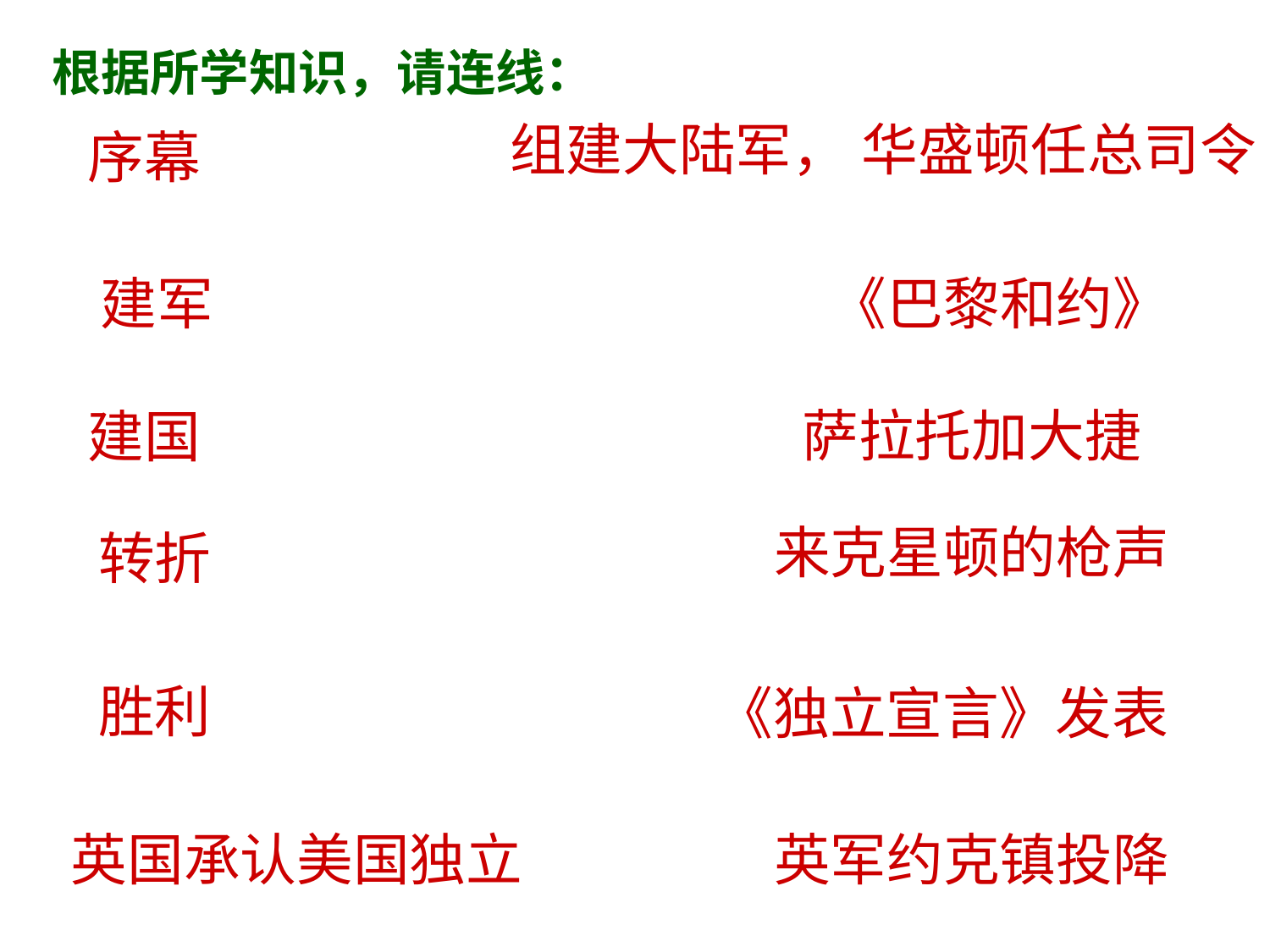

根据所学知识，请连线：
组建大陆军， 华盛顿任总司令
序幕
 建军
《巴黎和约》
萨拉托加大捷
建国
来克星顿的枪声
转折
胜利
《独立宣言》发表
英国承认美国独立
英军约克镇投降